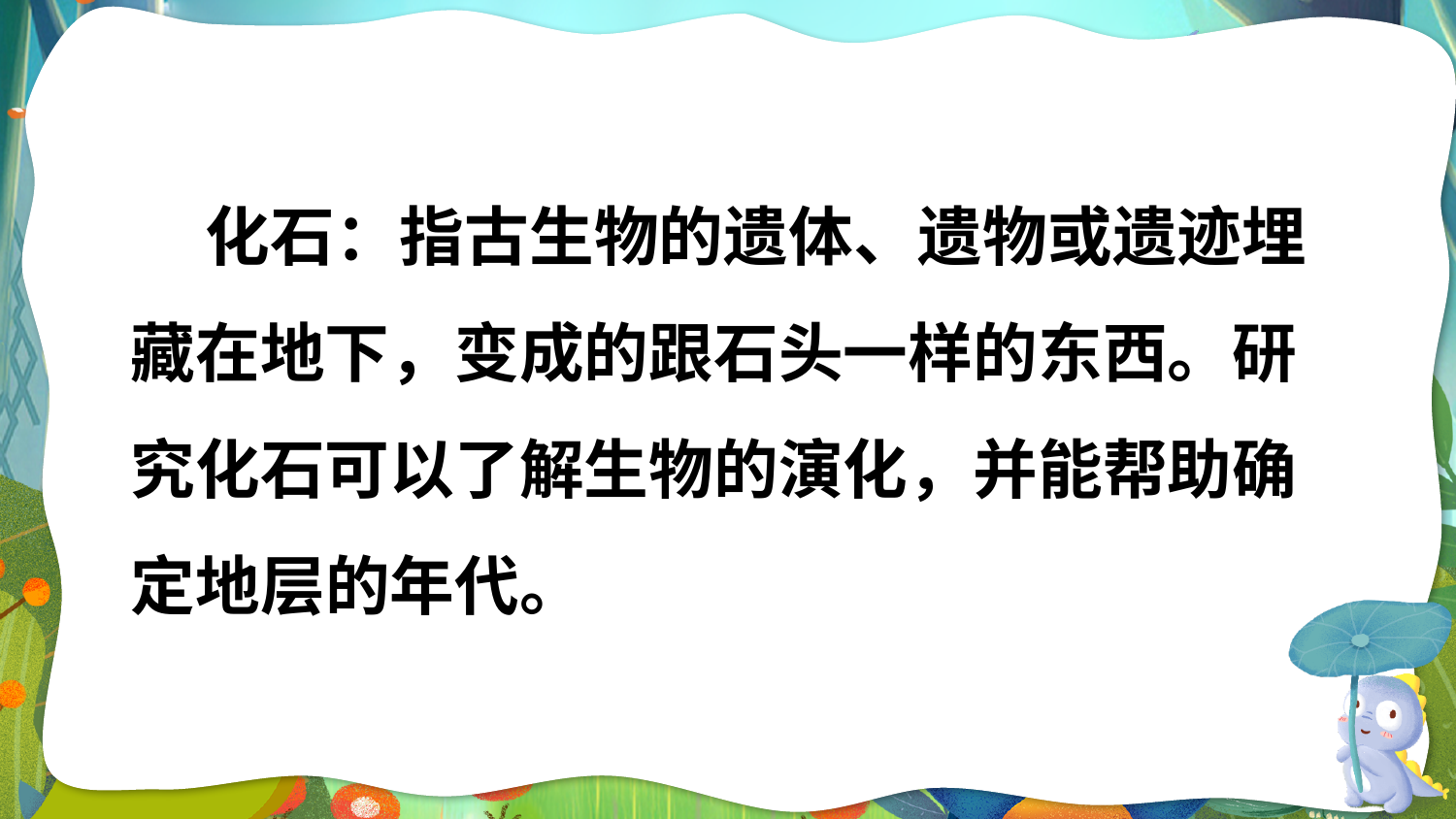

化石：指古生物的遗体、遗物或遗迹埋藏在地下，变成的跟石头一样的东西。研究化石可以了解生物的演化，并能帮助确定地层的年代。